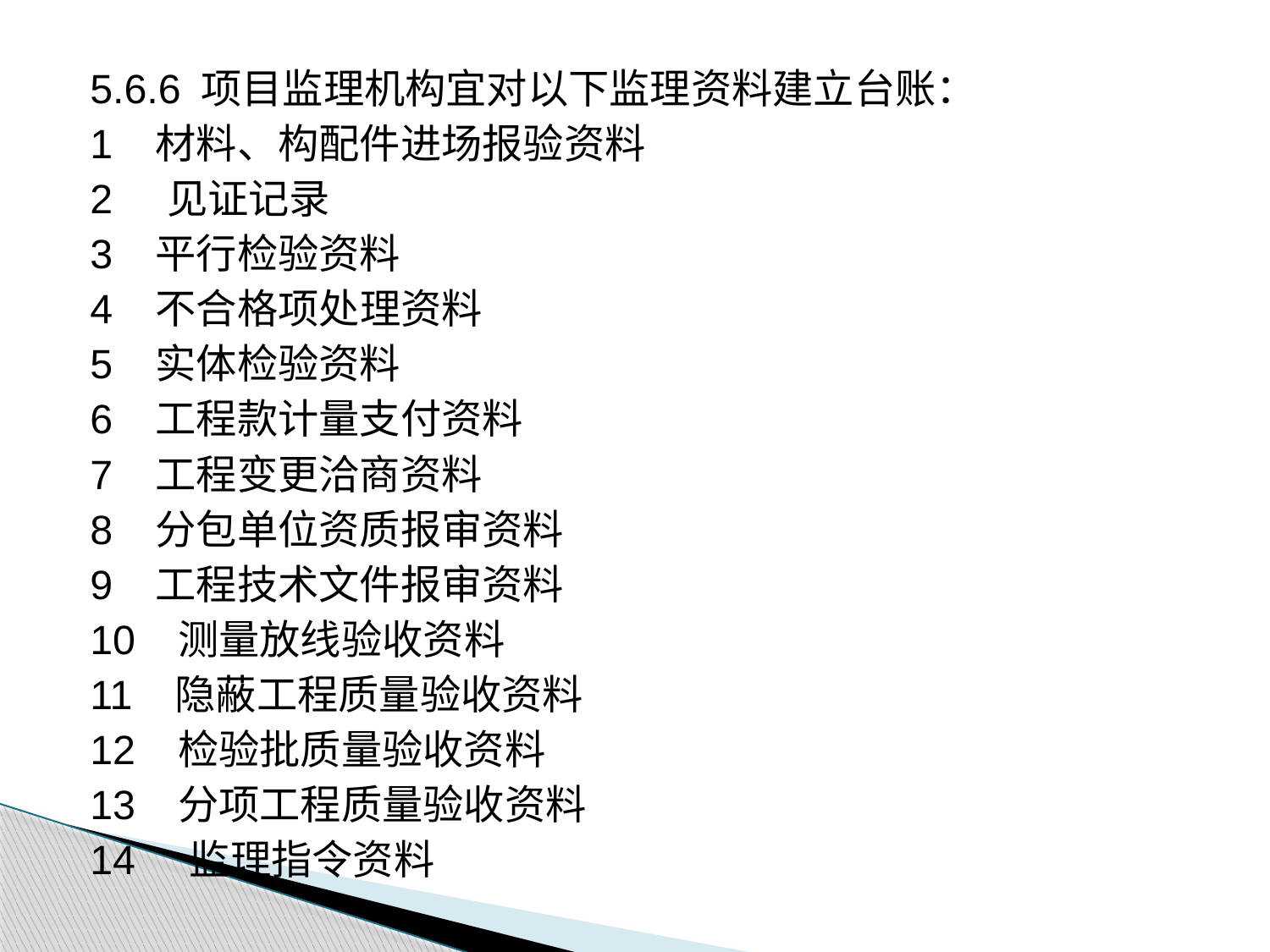

5.6.6 项目监理机构宜对以下监理资料建立台账：
1   材料、构配件进场报验资料
2    见证记录
3   平行检验资料
4   不合格项处理资料
5   实体检验资料
6   工程款计量支付资料
7   工程变更洽商资料
8   分包单位资质报审资料
9   工程技术文件报审资料
10   测量放线验收资料
11   隐蔽工程质量验收资料
12   检验批质量验收资料
13   分项工程质量验收资料
14    监理指令资料